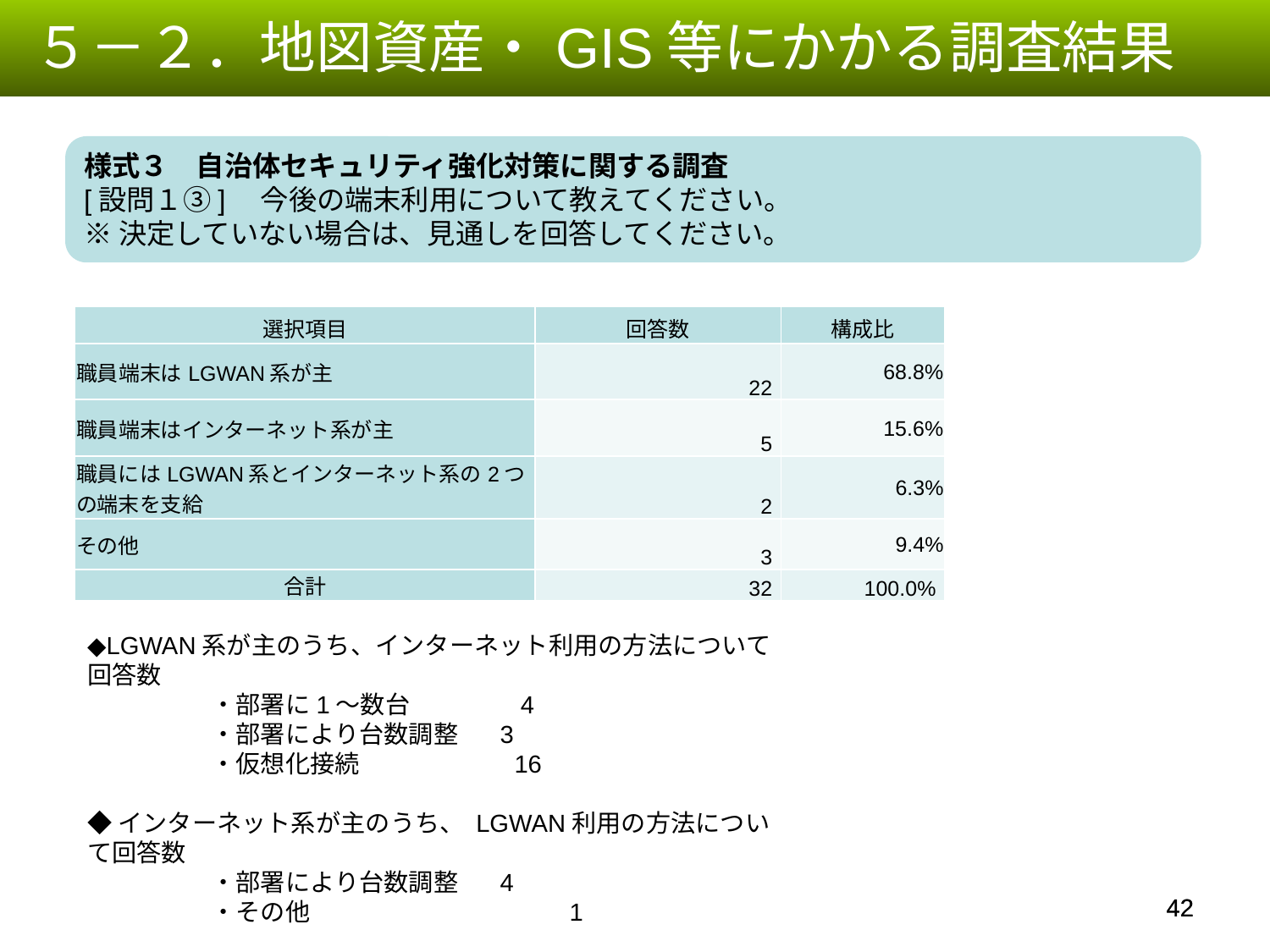

５－２．地図資産・GIS等にかかる調査結果
様式３　自治体セキュリティ強化対策に関する調査
[設問１③]　今後の端末利用について教えてください。
※決定していない場合は、見通しを回答してください。
| 選択項目 | 回答数 | 構成比 |
| --- | --- | --- |
| 職員端末はLGWAN系が主 | 22 | 68.8% |
| 職員端末はインターネット系が主 | 5 | 15.6% |
| 職員にはLGWAN系とインターネット系の2つの端末を支給 | 2 | 6.3% |
| その他 | 3 | 9.4% |
| 合計 | 32 | 100.0% |
◆LGWAN系が主のうち、インターネット利用の方法について回答数
　　　　　・部署に1～数台　　　　 4
　　　　　・部署により台数調整　  3
　　　　　・仮想化接続　　　　　　16

◆インターネット系が主のうち、 LGWAN利用の方法について回答数
　　　　　・部署により台数調整　  4
　　　　　・その他　　　　　　　　　　 1
42
42